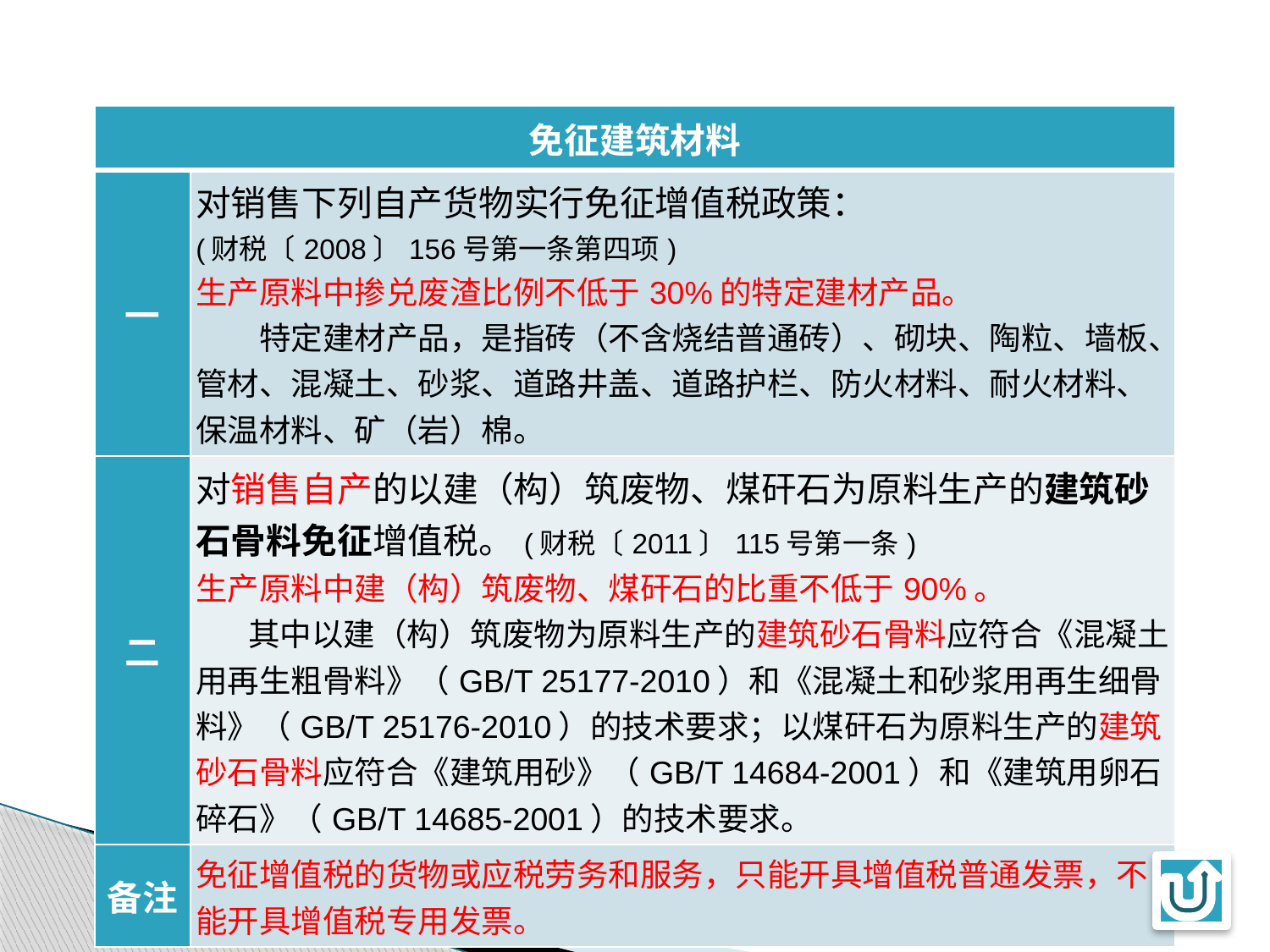

| 免征建筑材料 |  |
| --- | --- |
| 一 | 对销售下列自产货物实行免征增值税政策： (财税〔2008〕156号第一条第四项) 生产原料中掺兑废渣比例不低于30%的特定建材产品。 　　特定建材产品，是指砖（不含烧结普通砖）、砌块、陶粒、墙板、管材、混凝土、砂浆、道路井盖、道路护栏、防火材料、耐火材料、保温材料、矿（岩）棉。 |
| 二 | 对销售自产的以建（构）筑废物、煤矸石为原料生产的建筑砂石骨料免征增值税。(财税〔2011〕115号第一条) 生产原料中建（构）筑废物、煤矸石的比重不低于90%。 其中以建（构）筑废物为原料生产的建筑砂石骨料应符合《混凝土用再生粗骨料》（GB/T 25177-2010）和《混凝土和砂浆用再生细骨料》（GB/T 25176-2010）的技术要求；以煤矸石为原料生产的建筑砂石骨料应符合《建筑用砂》（GB/T 14684-2001）和《建筑用卵石碎石》（GB/T 14685-2001）的技术要求。 |
| 备注 | 免征增值税的货物或应税劳务和服务，只能开具增值税普通发票，不能开具增值税专用发票。 |